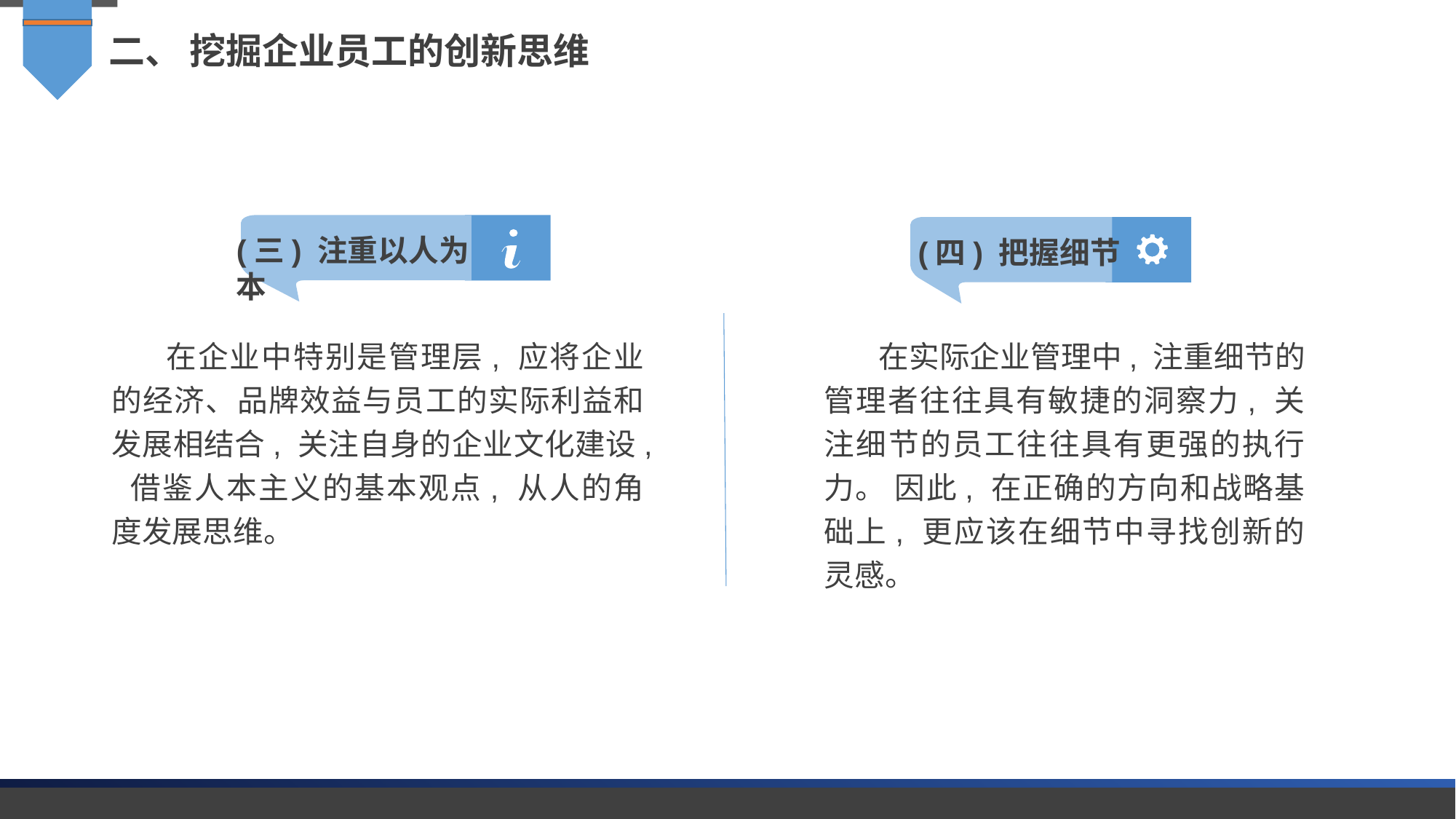

二、 挖掘企业员工的创新思维

(三) 注重以人为本

(四) 把握细节

在企业中特别是管理层, 应将企业的经济、品牌效益与员工的实际利益和发展相结合, 关注自身的企业文化建设, 借鉴人本主义的基本观点, 从人的角度发展思维。
在实际企业管理中, 注重细节的管理者往往具有敏捷的洞察力, 关注细节的员工往往具有更强的执行力。 因此, 在正确的方向和战略基础上, 更应该在细节中寻找创新的灵感。